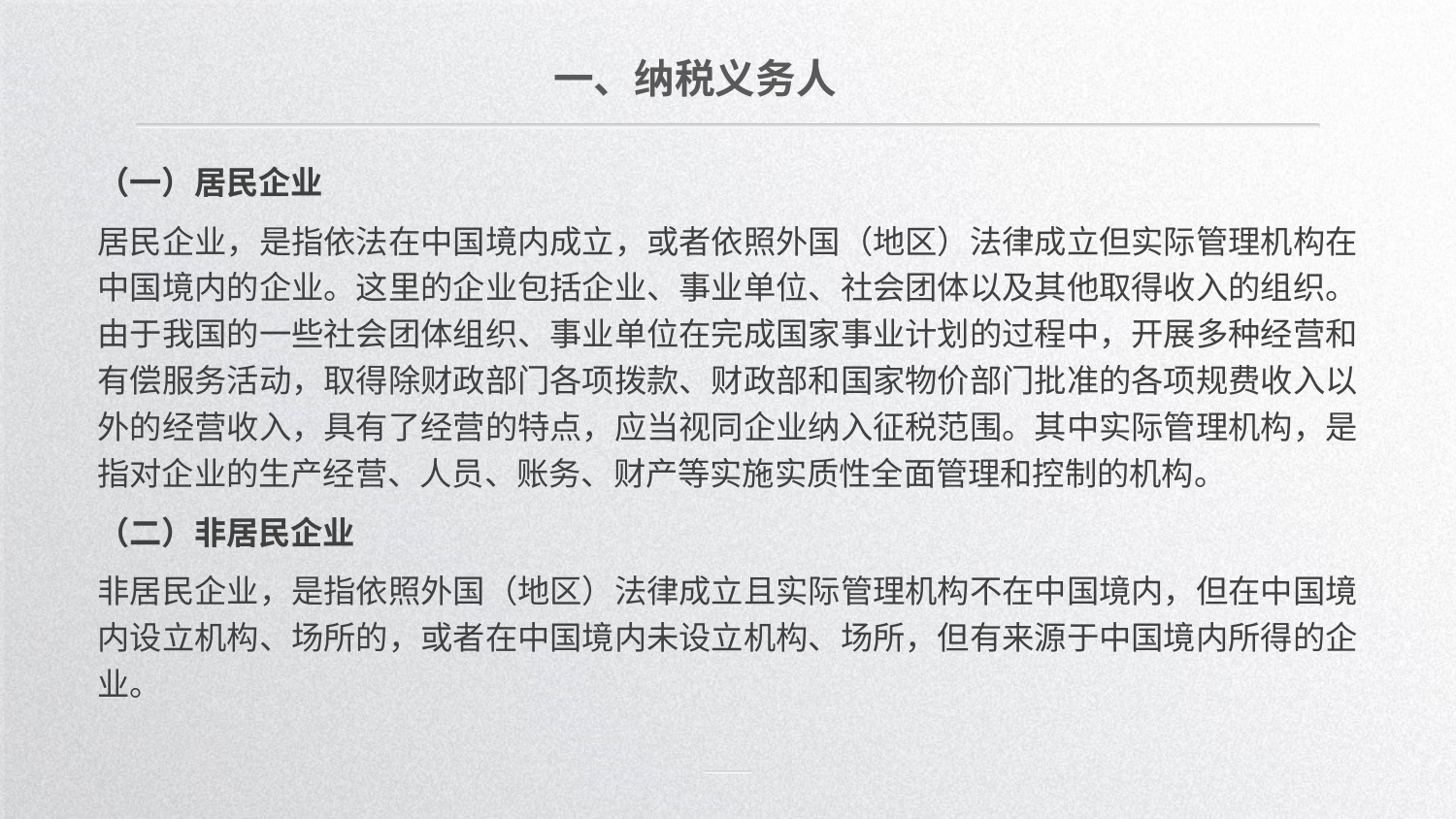

一、纳税义务人
（一）居民企业
居民企业，是指依法在中国境内成立，或者依照外国（地区）法律成立但实际管理机构在中国境内的企业。这里的企业包括企业、事业单位、社会团体以及其他取得收入的组织。由于我国的一些社会团体组织、事业单位在完成国家事业计划的过程中，开展多种经营和有偿服务活动，取得除财政部门各项拨款、财政部和国家物价部门批准的各项规费收入以外的经营收入，具有了经营的特点，应当视同企业纳入征税范围。其中实际管理机构，是指对企业的生产经营、人员、账务、财产等实施实质性全面管理和控制的机构。
（二）非居民企业
非居民企业，是指依照外国（地区）法律成立且实际管理机构不在中国境内，但在中国境内设立机构、场所的，或者在中国境内未设立机构、场所，但有来源于中国境内所得的企业。